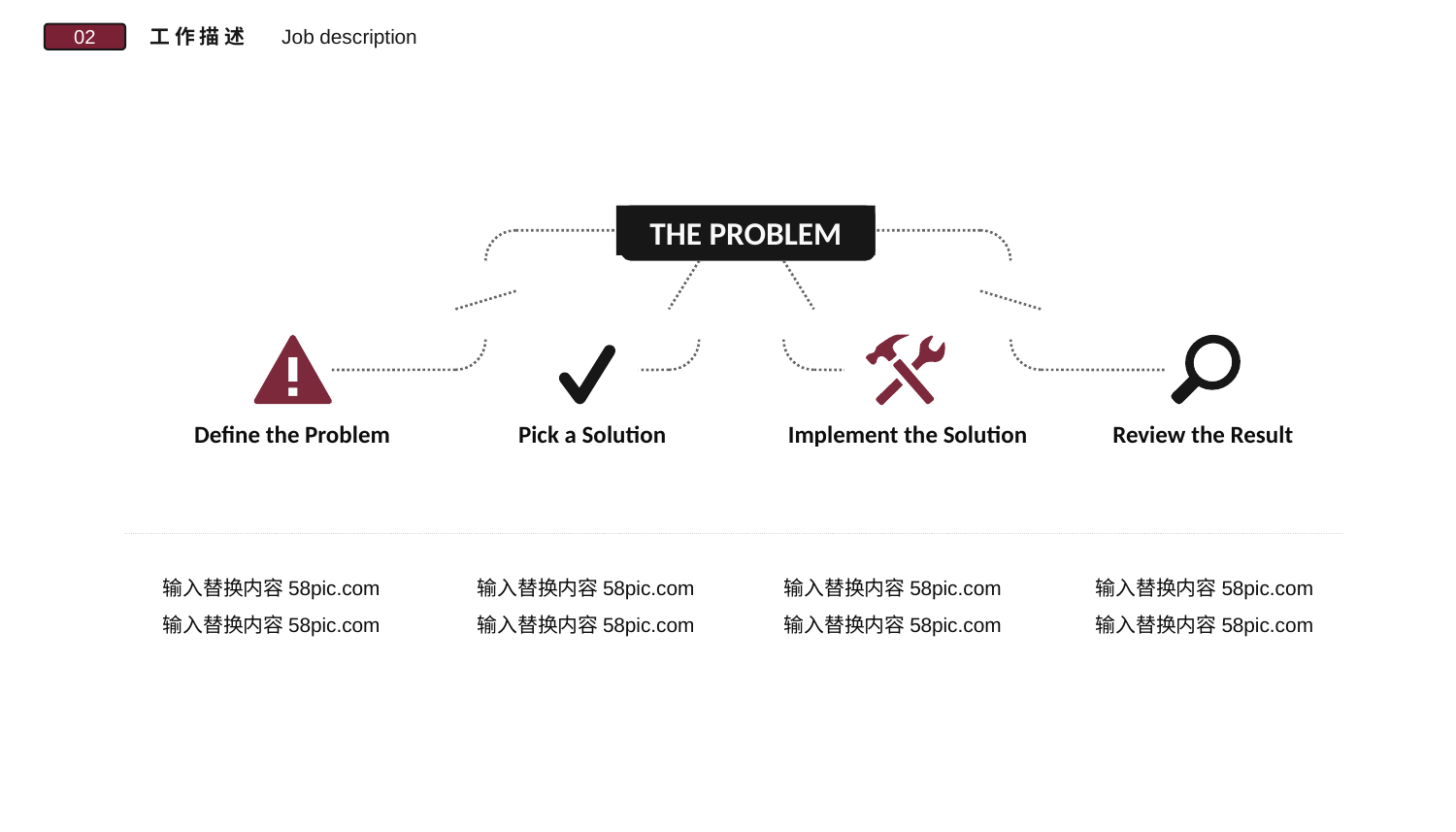

Job description
工 作 描 述
02
THE PROBLEM

Implement the Solution

Define the Problem

Review the Result

Pick a Solution
输入替换内容58pic.com
输入替换内容58pic.com
输入替换内容58pic.com
输入替换内容58pic.com
输入替换内容58pic.com
输入替换内容58pic.com
输入替换内容58pic.com
输入替换内容58pic.com